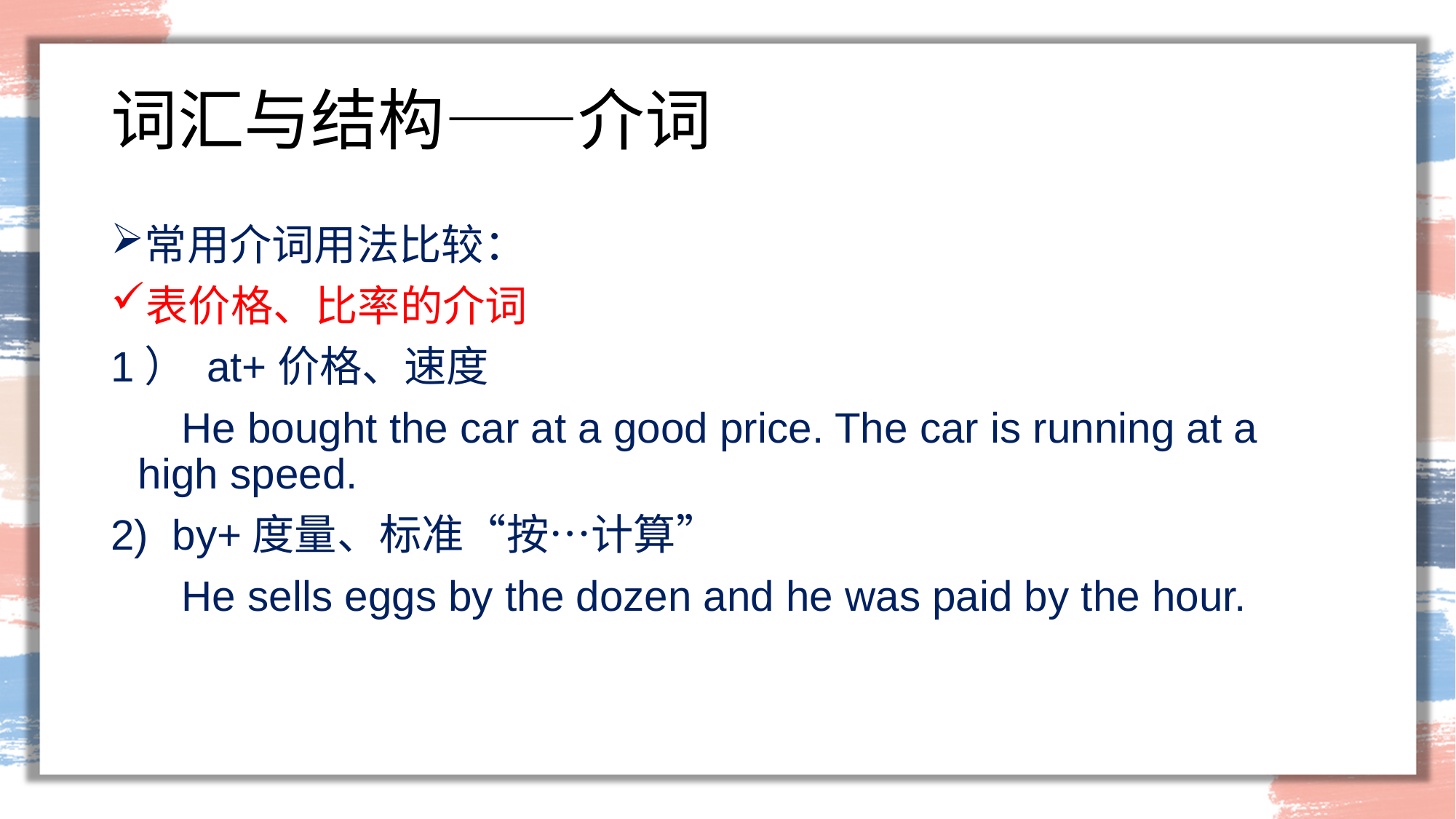

# 词汇与结构——介词
常用介词用法比较：
表价格、比率的介词
1） at+价格、速度
      He bought the car at a good price. The car is running at a high speed.
2)  by+度量、标准“按…计算”
      He sells eggs by the dozen and he was paid by the hour.